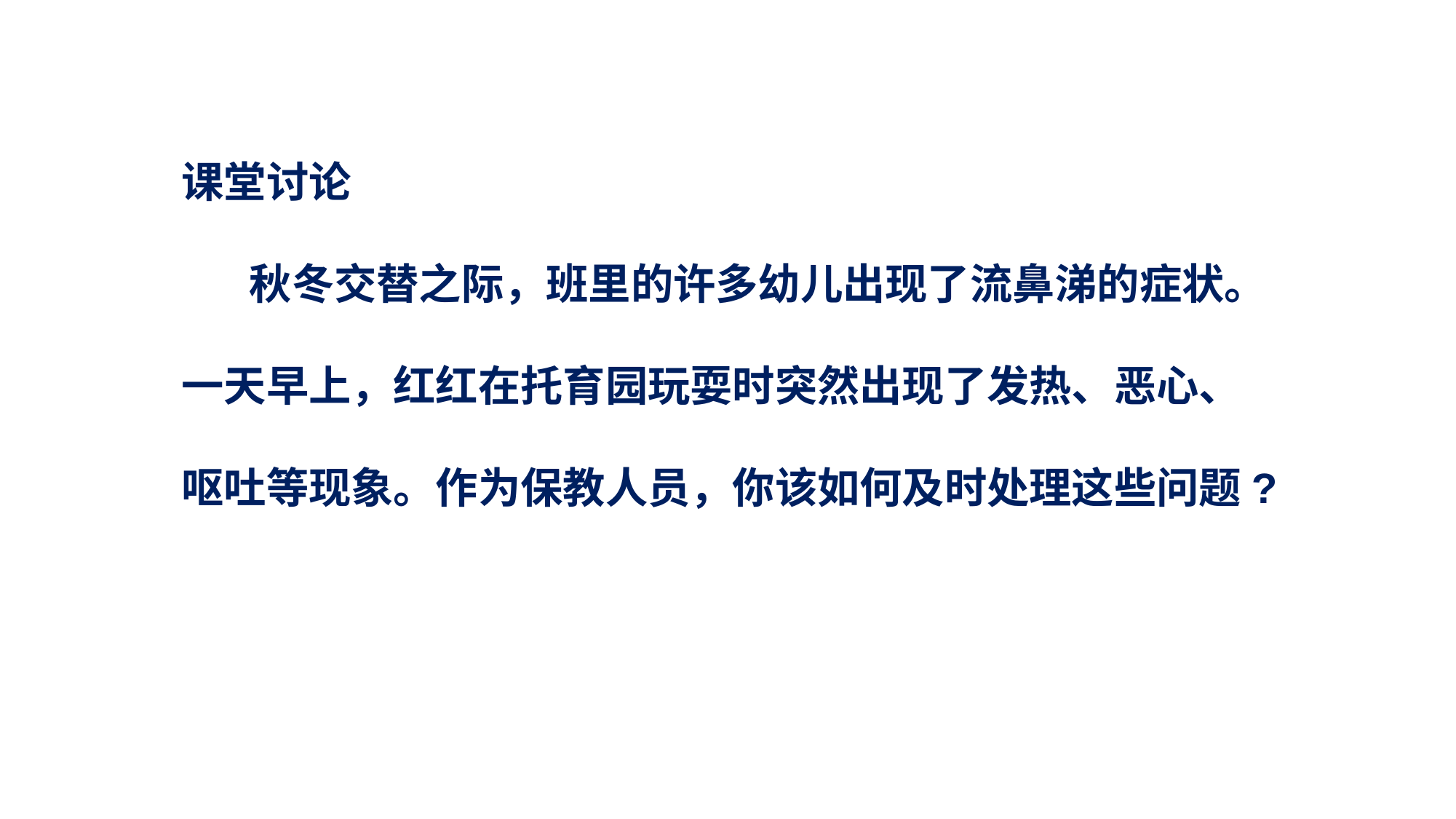

课堂讨论      秋冬交替之际，班里的许多幼儿出现了流鼻涕的症状。一天早上，红红在托育园玩耍时突然出现了发热、恶心、呕吐等现象。作为保教人员，你该如何及时处理这些问题?